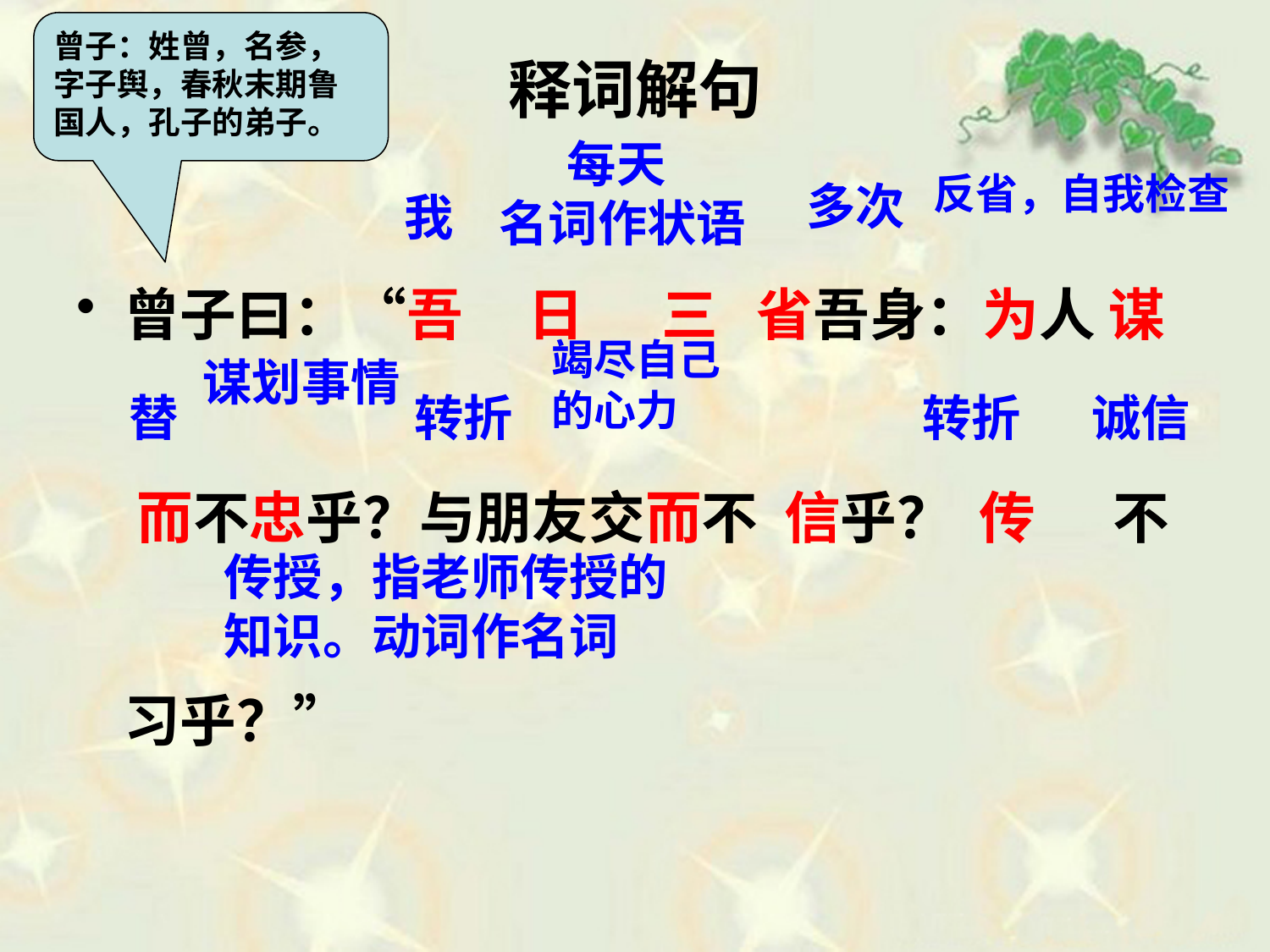

曾子：姓曾，名参，字子舆，春秋末期鲁国人，孔子的弟子。
# 释词解句
     每天
名词作状语
曾子曰：“吾     日      三   省吾身：为人 谋    而不忠乎？与朋友交而不  信乎？  传      不习乎？”
反省，自我检查
多次
我
竭尽自己的心力
谋划事情
替
转折
转折
诚信
传授，指老师传授的知识。动词作名词